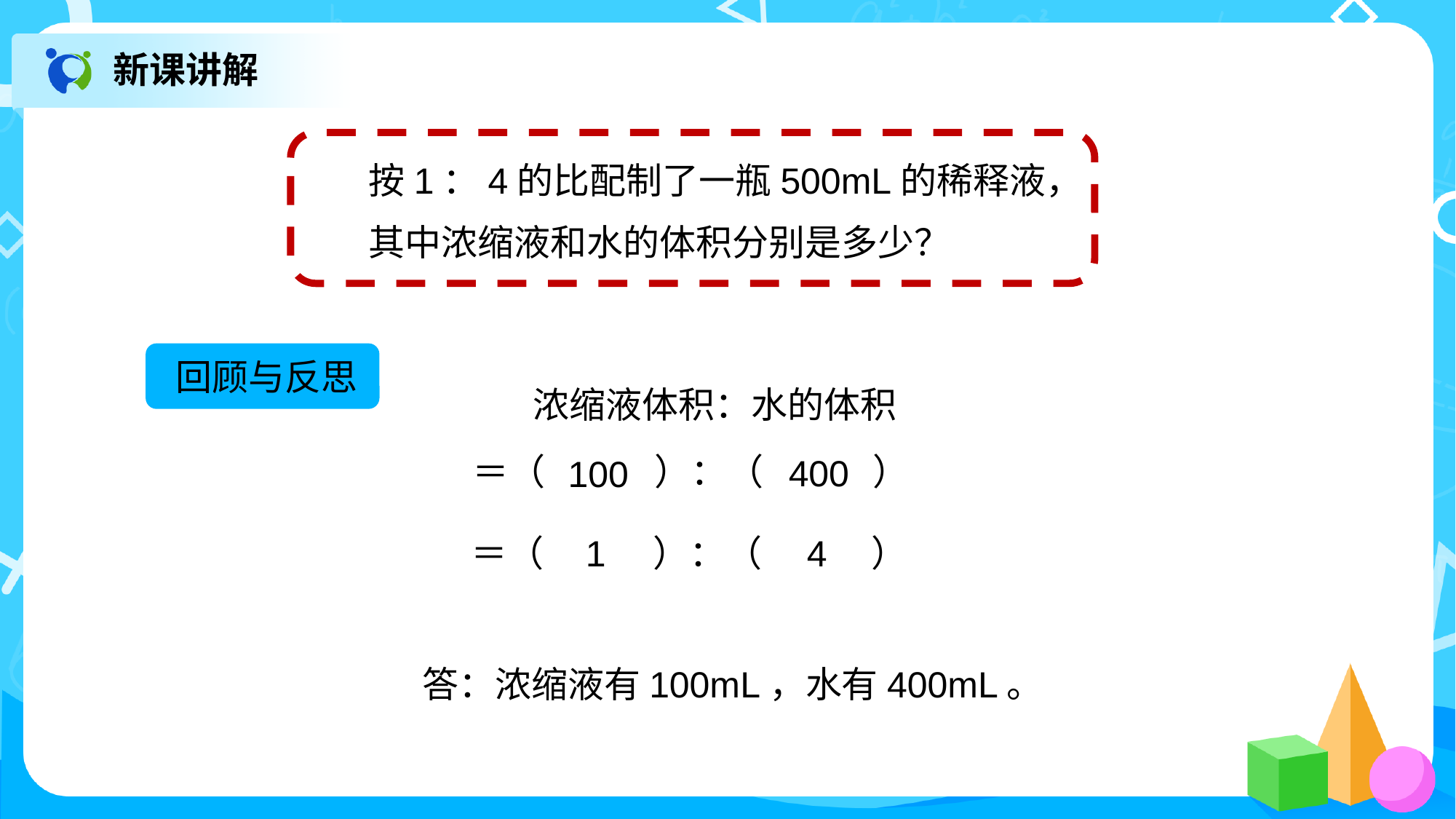

新课讲解

按1：4的比配制了一瓶500mL的稀释液，
其中浓缩液和水的体积分别是多少？

回顾与反思
浓缩液体积：水的体积
＝（　　　）：（　　　）
400
100
1
4
＝（　　　）：（　　　）
答：浓缩液有100mL，水有400mL。